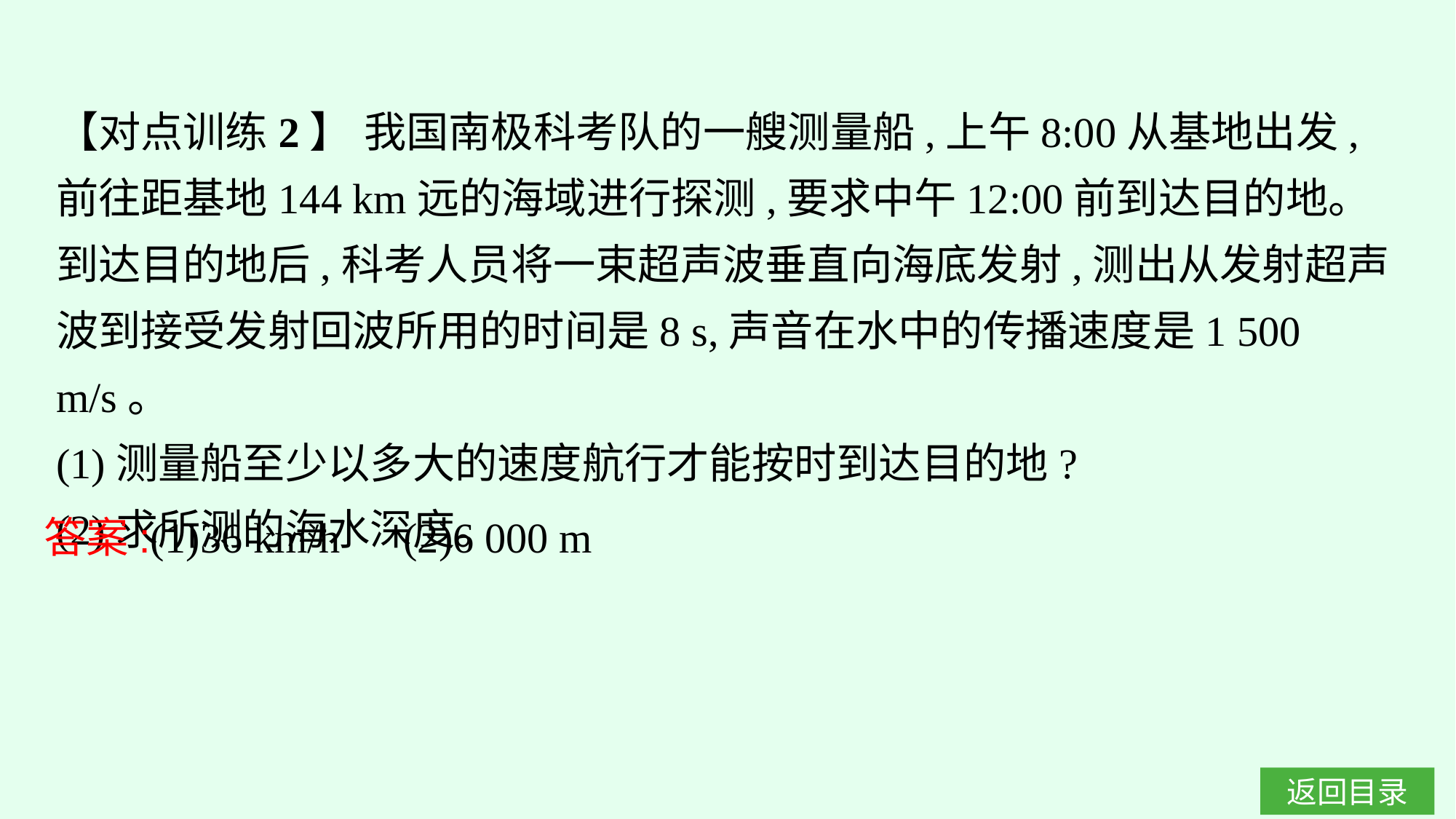

【对点训练2】 我国南极科考队的一艘测量船,上午8:00从基地出发,前往距基地144 km远的海域进行探测,要求中午12:00前到达目的地。到达目的地后,科考人员将一束超声波垂直向海底发射,测出从发射超声波到接受发射回波所用的时间是8 s,声音在水中的传播速度是1 500 m/s。
(1)测量船至少以多大的速度航行才能按时到达目的地?
(2)求所测的海水深度。
答案:(1)36 km/h　(2)6 000 m